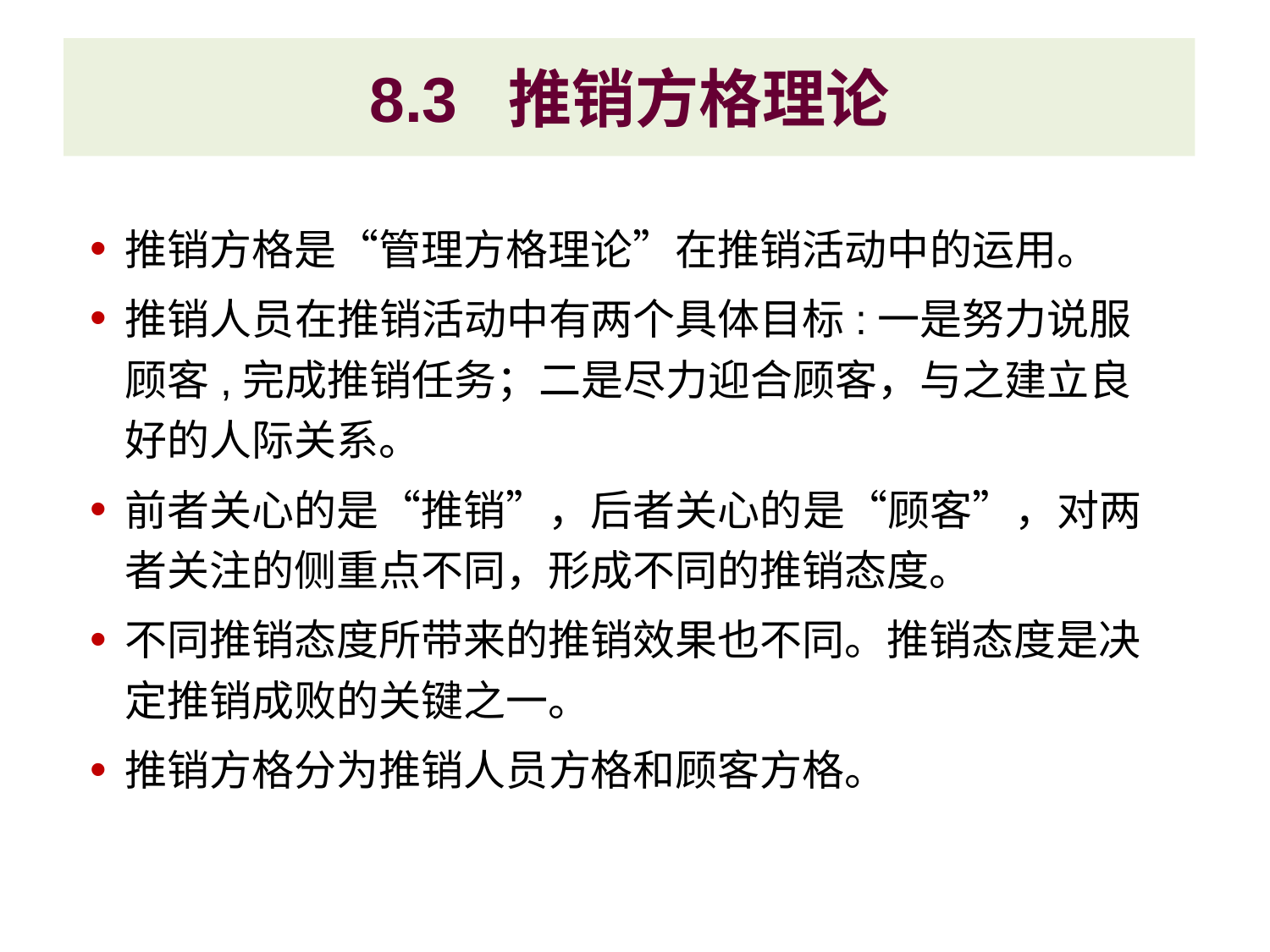

# 8.3  推销方格理论
推销方格是“管理方格理论”在推销活动中的运用。
推销人员在推销活动中有两个具体目标:一是努力说服顾客,完成推销任务；二是尽力迎合顾客，与之建立良好的人际关系。
前者关心的是“推销”，后者关心的是“顾客”，对两者关注的侧重点不同，形成不同的推销态度。
不同推销态度所带来的推销效果也不同。推销态度是决定推销成败的关键之一。
推销方格分为推销人员方格和顾客方格。